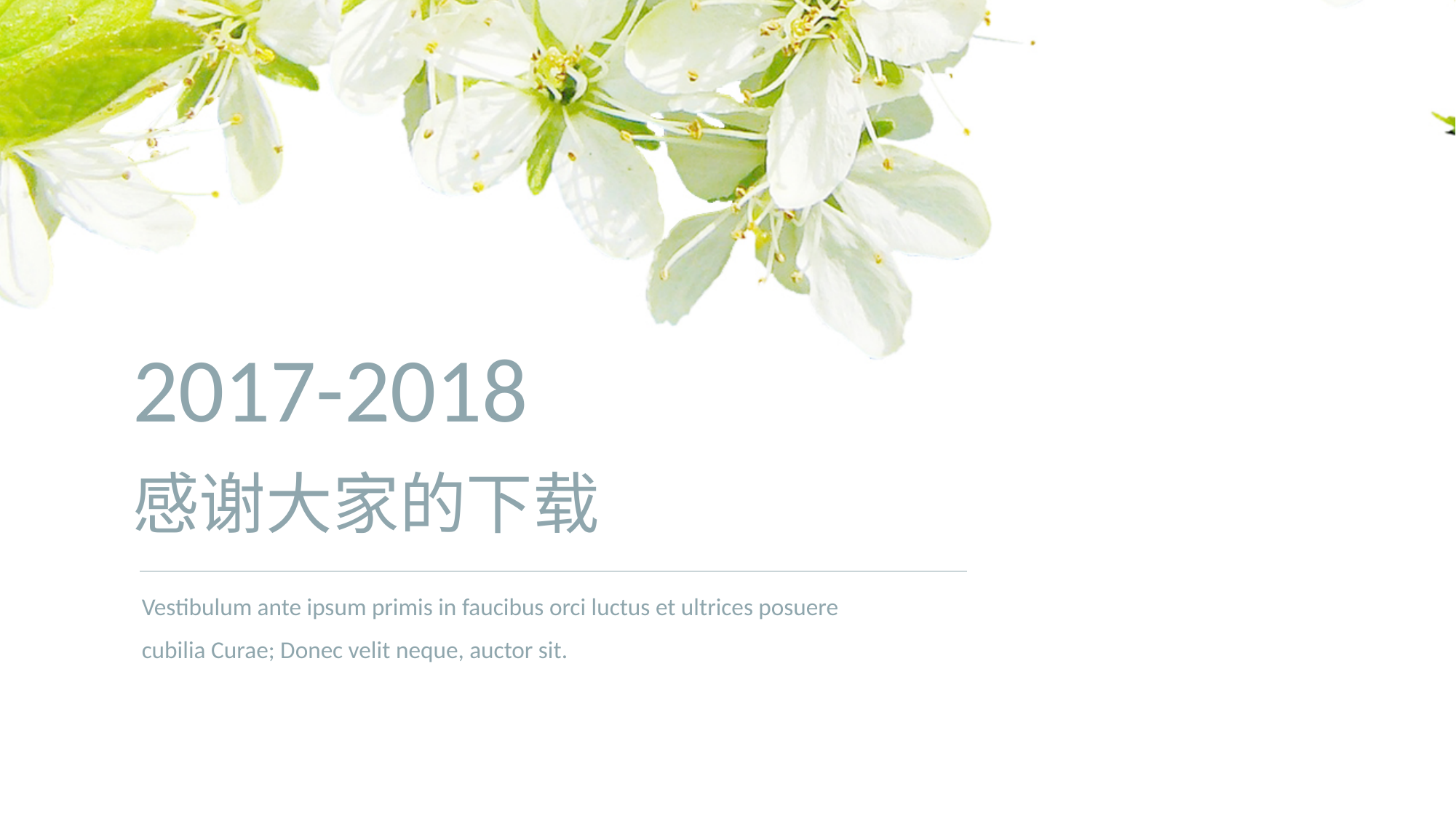

2017-2018
# 感谢大家的下载
Vestibulum ante ipsum primis in faucibus orci luctus et ultrices posuere cubilia Curae; Donec velit neque, auctor sit.